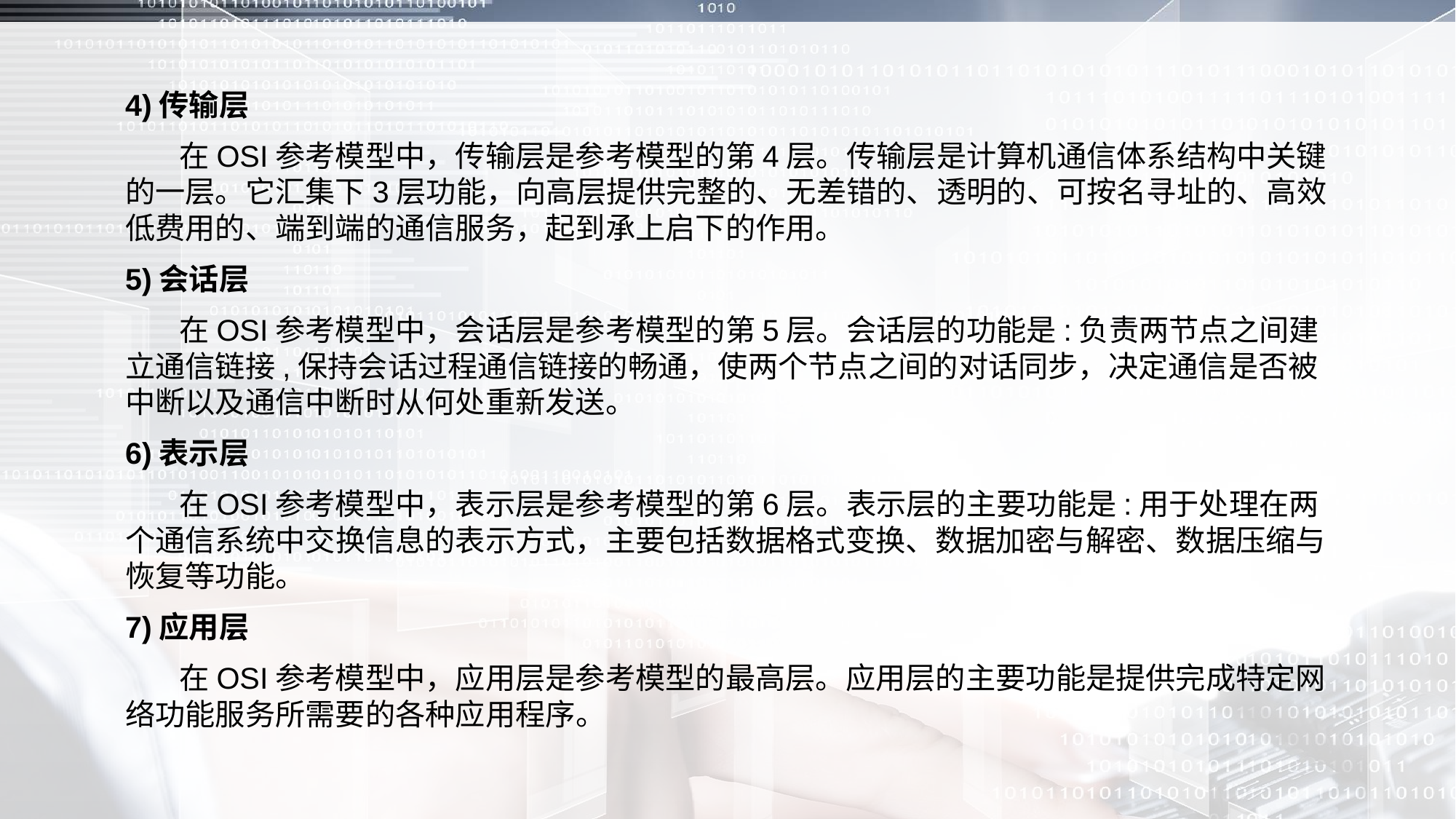

4)传输层
       在OSI参考模型中，传输层是参考模型的第4层。传输层是计算机通信体系结构中关键的一层。它汇集下3层功能，向高层提供完整的、无差错的、透明的、可按名寻址的、高效低费用的、端到端的通信服务，起到承上启下的作用。
5)会话层
       在OSI参考模型中，会话层是参考模型的第5层。会话层的功能是:负责两节点之间建立通信链接,保持会话过程通信链接的畅通，使两个节点之间的对话同步，决定通信是否被中断以及通信中断时从何处重新发送。
6)表示层
       在OSI参考模型中，表示层是参考模型的第6层。表示层的主要功能是:用于处理在两个通信系统中交换信息的表示方式，主要包括数据格式变换、数据加密与解密、数据压缩与恢复等功能。
7)应用层
       在OSI参考模型中，应用层是参考模型的最高层。应用层的主要功能是提供完成特定网络功能服务所需要的各种应用程序。